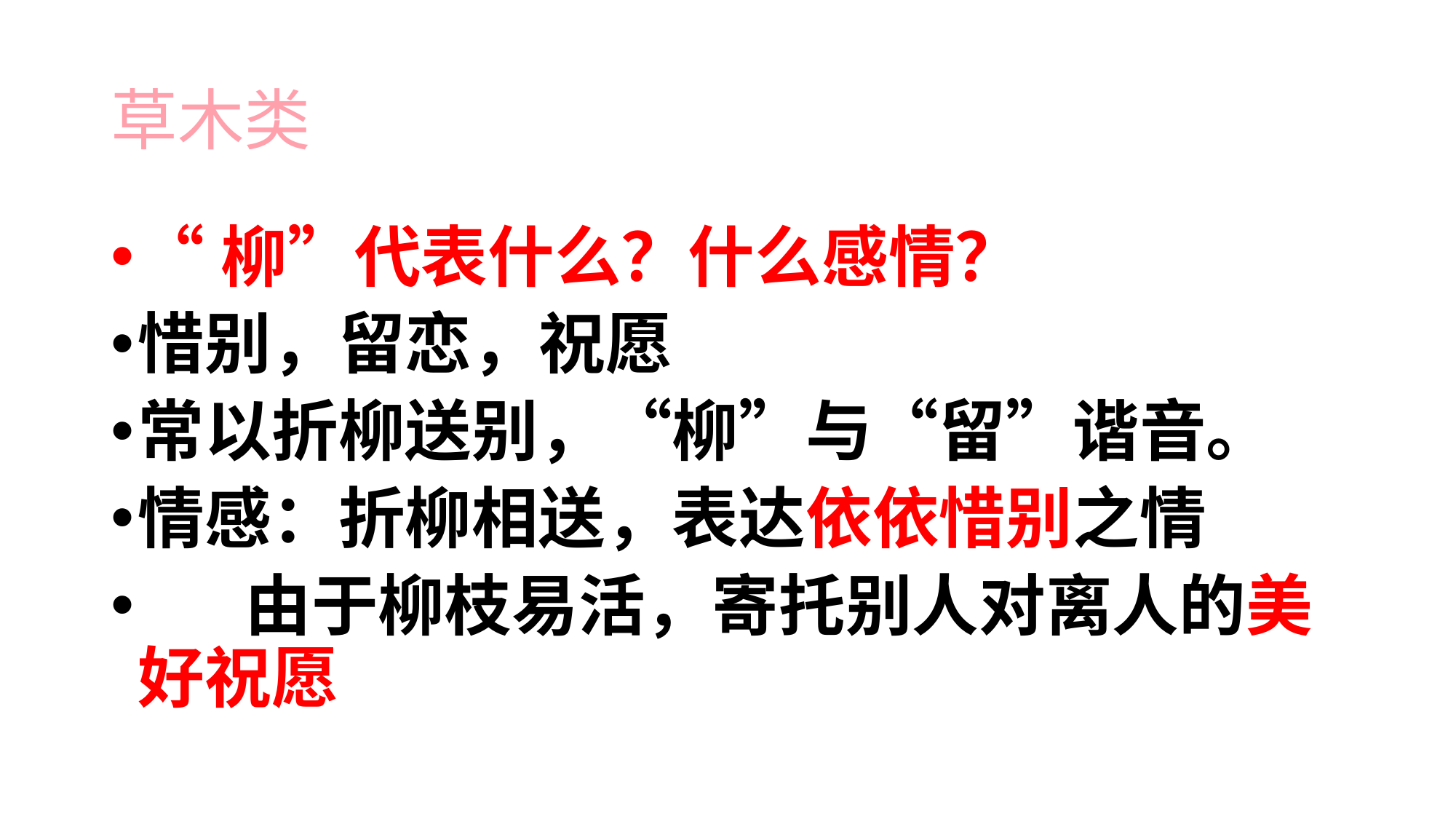

# 草木类
“柳”代表什么？什么感情？
惜别，留恋，祝愿
常以折柳送别，“柳”与“留”谐音。
情感：折柳相送，表达依依惜别之情
      由于柳枝易活，寄托别人对离人的美好祝愿